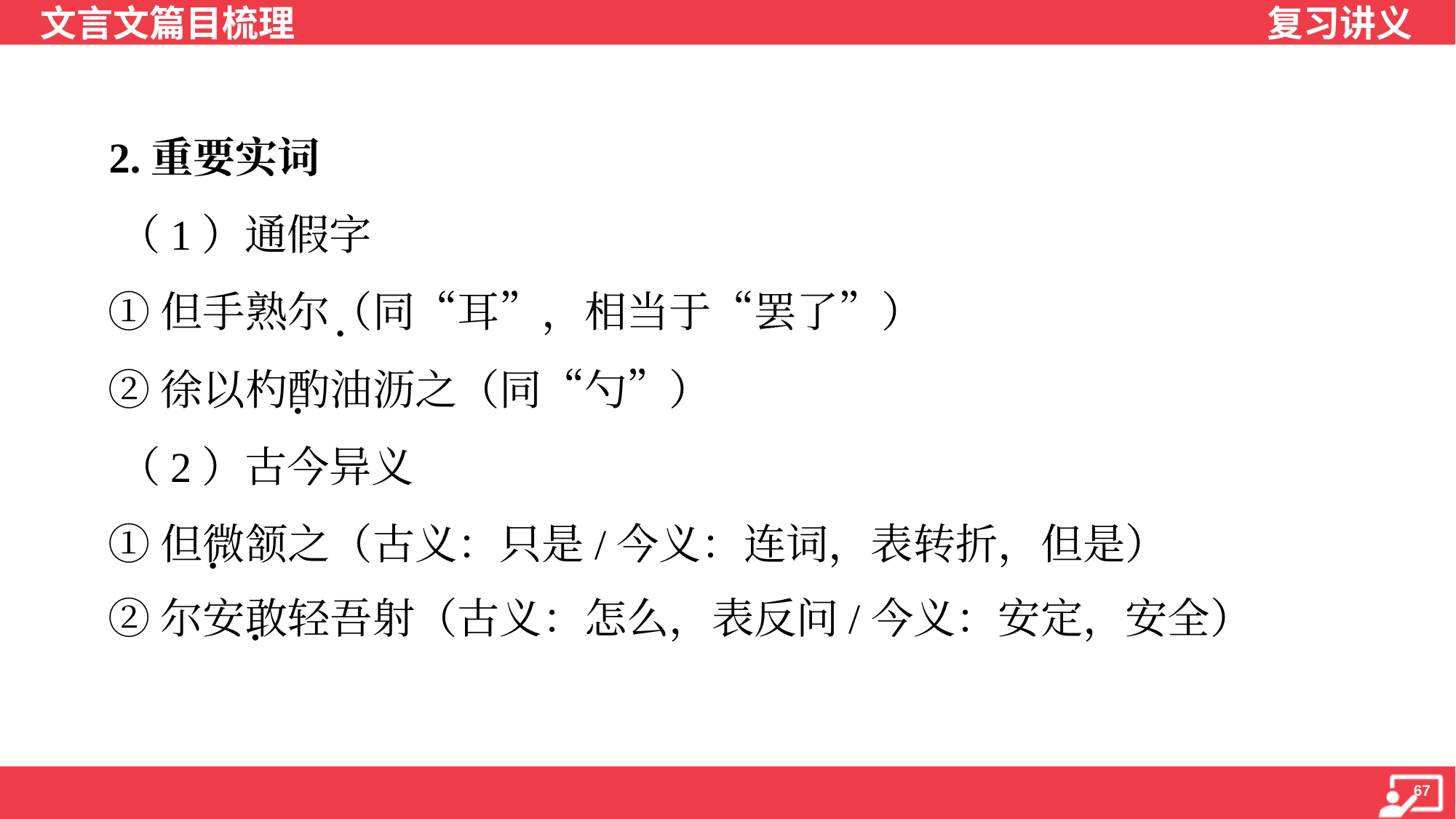

2.重要实词
    （1）通假字
    ①但手熟尔（同“耳”，相当于“罢了”）
    ②徐以杓酌油沥之（同“勺”）
    （2）古今异义
    ①但微颔之（古义：只是/今义：连词，表转折，但是）
    ②尔安敢轻吾射（古义：怎么，表反问/今义：安定，安全）